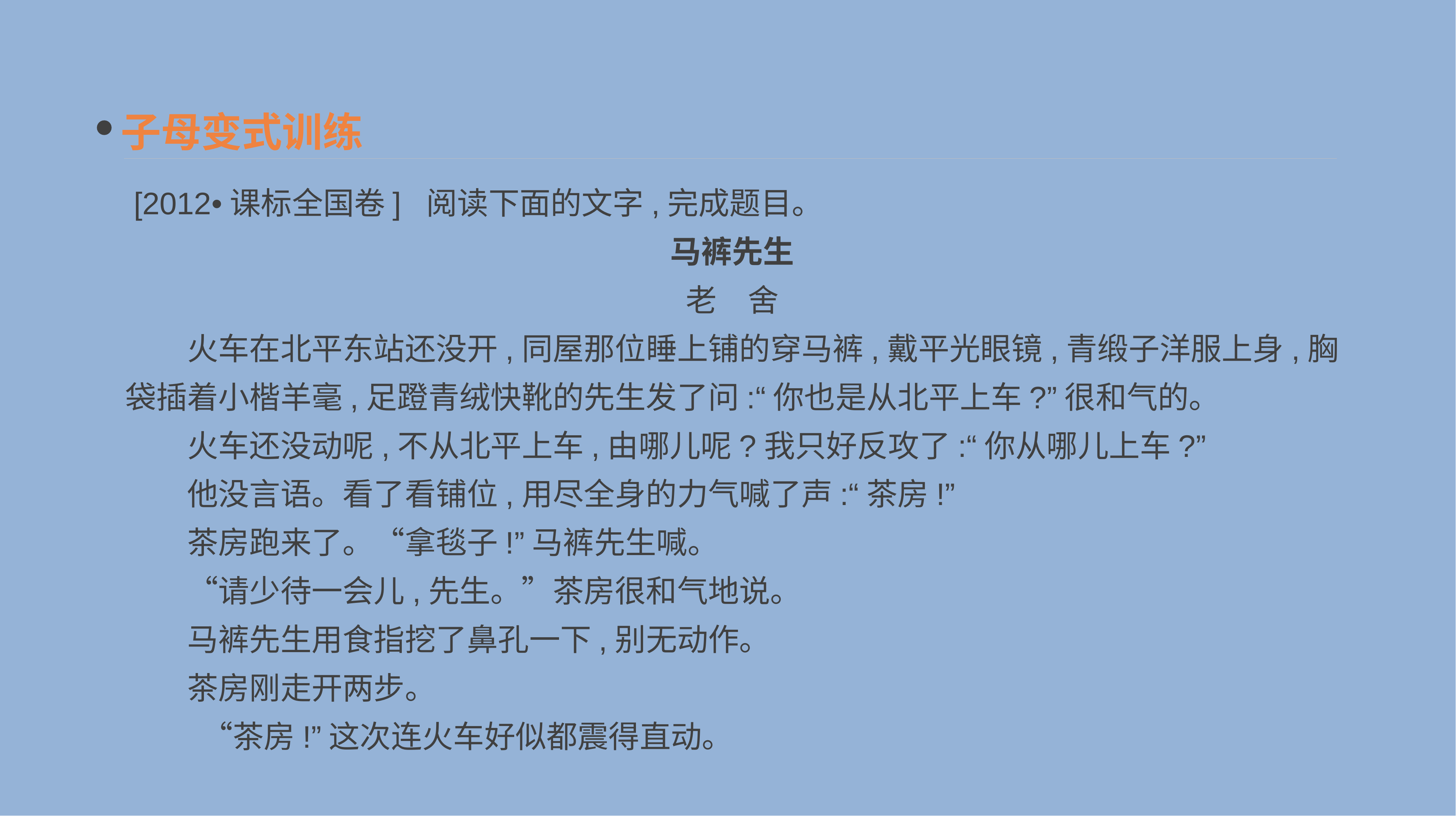

子母变式训练

 [2012•课标全国卷]  阅读下面的文字,完成题目。
马裤先生
老　舍
　　火车在北平东站还没开,同屋那位睡上铺的穿马裤,戴平光眼镜,青缎子洋服上身,胸袋插着小楷羊毫,足蹬青绒快靴的先生发了问:“你也是从北平上车?”很和气的。
　　火车还没动呢,不从北平上车,由哪儿呢?我只好反攻了:“你从哪儿上车?”
　　他没言语。看了看铺位,用尽全身的力气喊了声:“茶房!”
　　茶房跑来了。“拿毯子!”马裤先生喊。
　　“请少待一会儿,先生。”茶房很和气地说。
　　马裤先生用食指挖了鼻孔一下,别无动作。
　　茶房刚走开两步。
 　　“茶房!”这次连火车好似都震得直动。